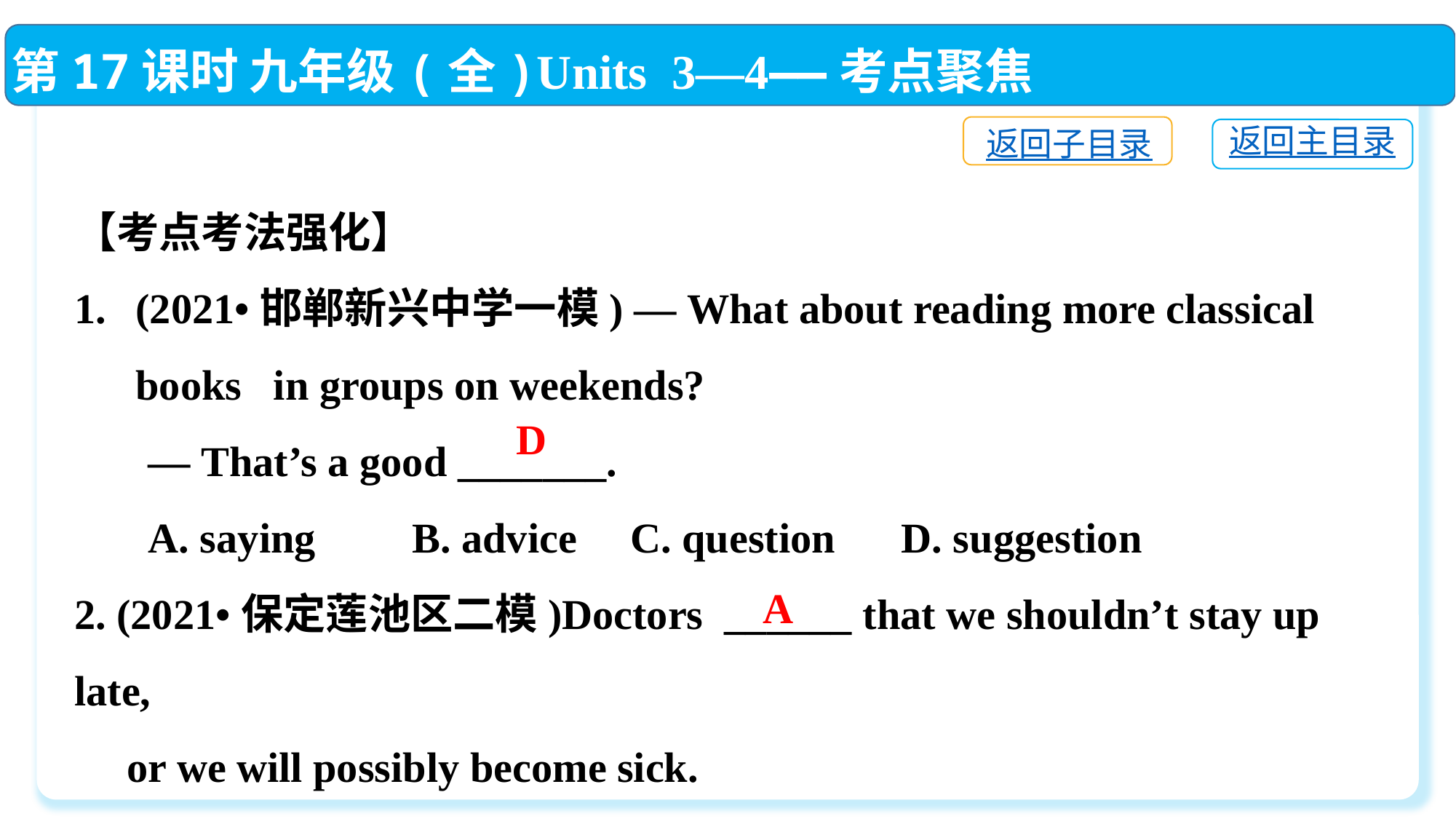

第17课时 九年级(全)Units  3—4——考点聚焦

返回子目录
返回主目录
【考点考法强化】
(2021•邯郸新兴中学一模) — What about reading more classical books   in groups on weekends?
       — That’s a good _______.
       A. saying	 B. advice	 C. question	      D. suggestion
2. (2021•保定莲池区二模)Doctors  ______ that we shouldn’t stay up late,
     or we will possibly become sick.
      A. suggest　  	B. refuse　  C. suppose        D. guess

D
A